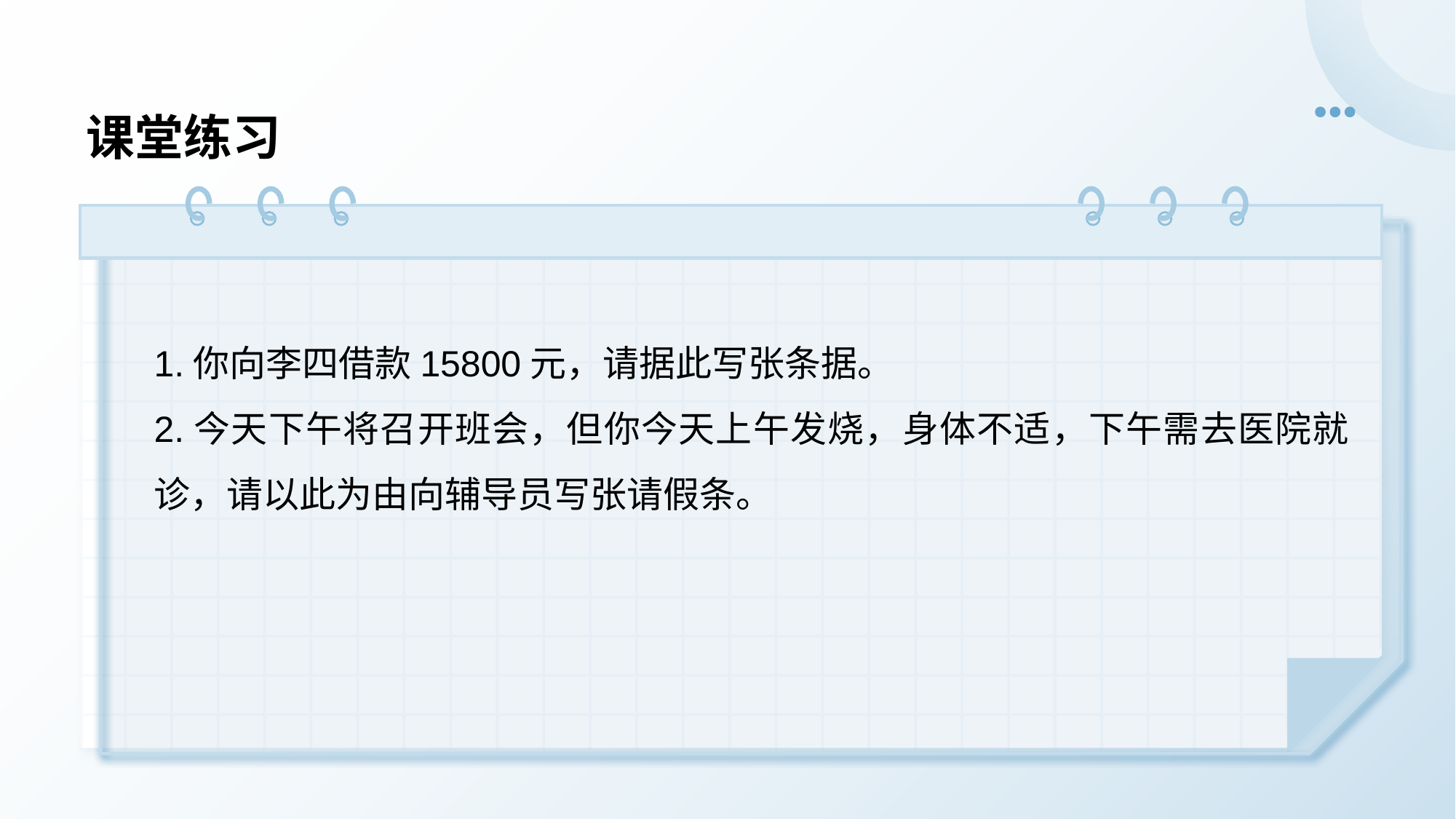

# 课堂练习

1.你向李四借款15800元，请据此写张条据。
2.今天下午将召开班会，但你今天上午发烧，身体不适，下午需去医院就诊，请以此为由向辅导员写张请假条。